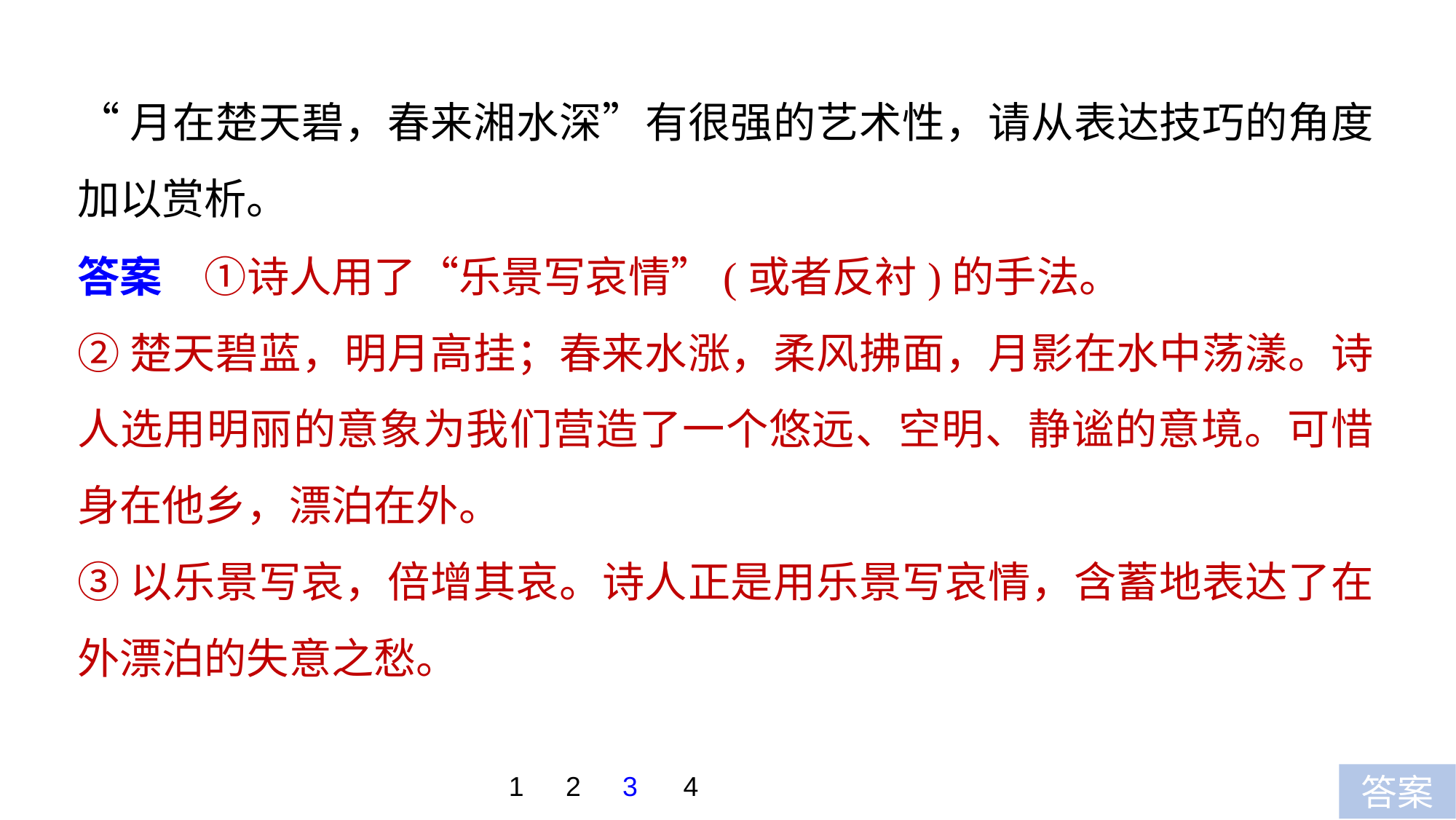

“月在楚天碧，春来湘水深”有很强的艺术性，请从表达技巧的角度加以赏析。
答案　①诗人用了“乐景写哀情”(或者反衬)的手法。
②楚天碧蓝，明月高挂；春来水涨，柔风拂面，月影在水中荡漾。诗人选用明丽的意象为我们营造了一个悠远、空明、静谧的意境。可惜身在他乡，漂泊在外。
③以乐景写哀，倍增其哀。诗人正是用乐景写哀情，含蓄地表达了在外漂泊的失意之愁。
1
2
3
4
答案